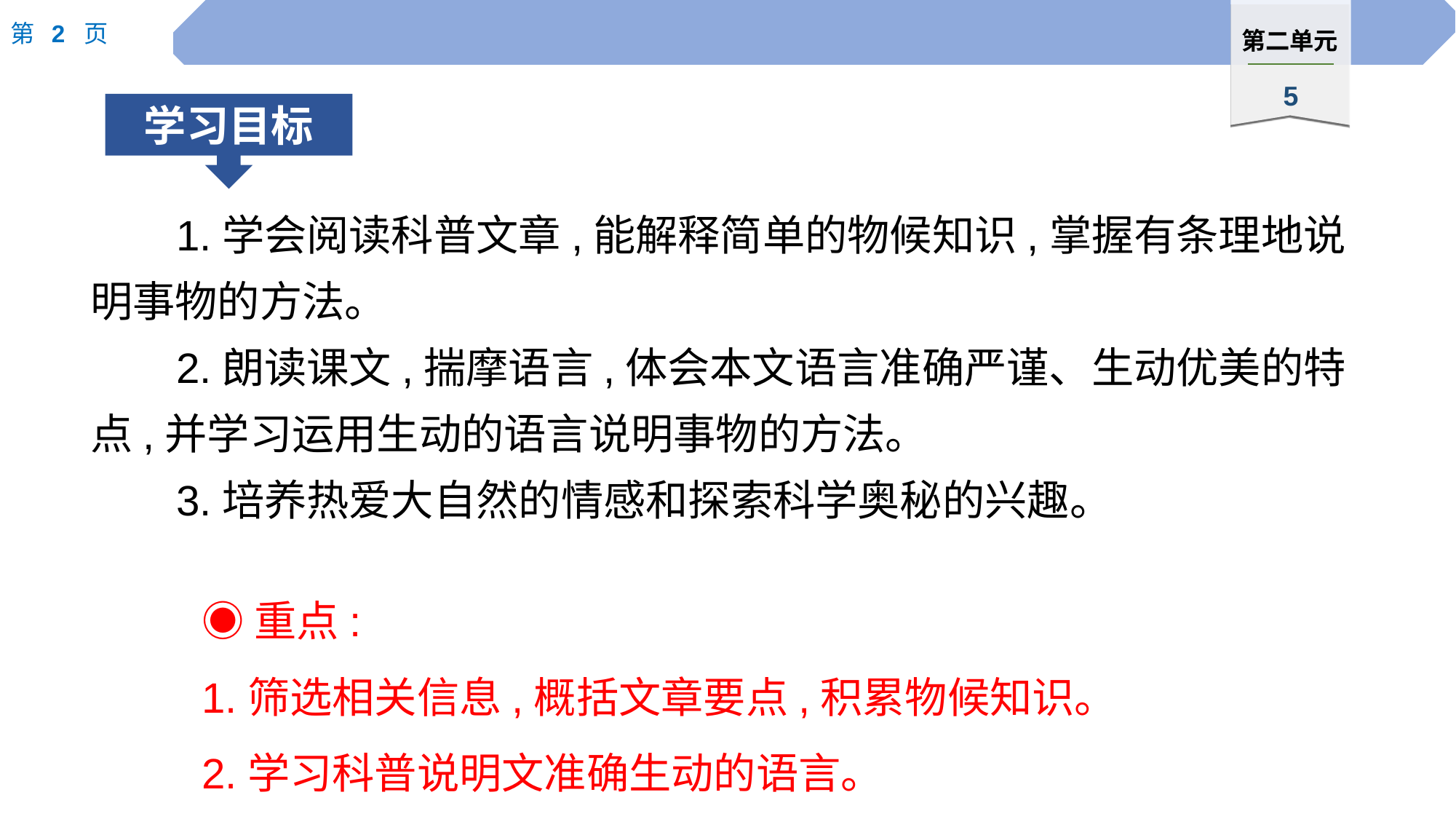

1.学会阅读科普文章,能解释简单的物候知识,掌握有条理地说明事物的方法。
2.朗读课文,揣摩语言,体会本文语言准确严谨、生动优美的特点,并学习运用生动的语言说明事物的方法。
3.培养热爱大自然的情感和探索科学奥秘的兴趣。

◉重点:
1.筛选相关信息,概括文章要点,积累物候知识。
2.学习科普说明文准确生动的语言。